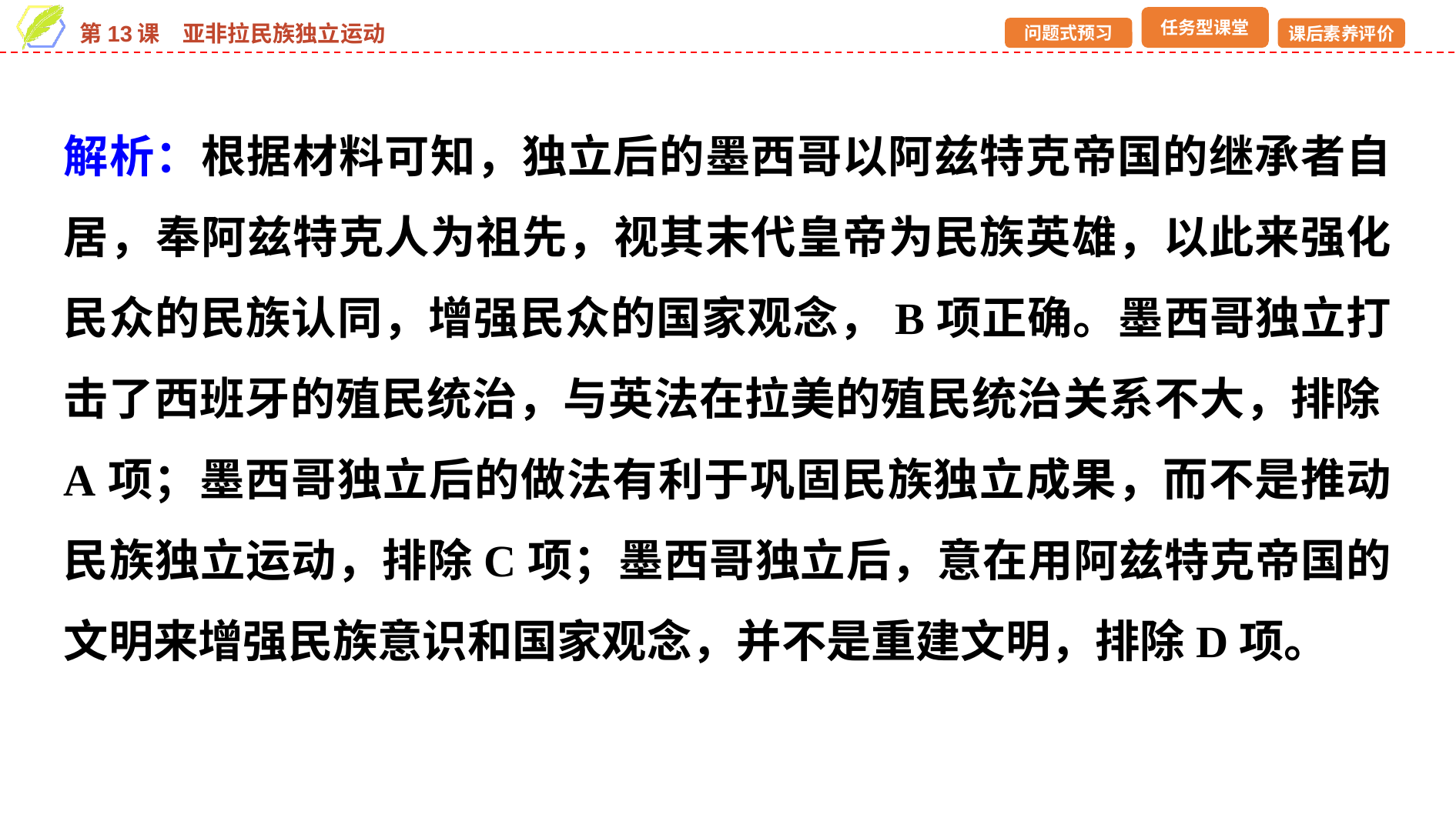

解析：根据材料可知，独立后的墨西哥以阿兹特克帝国的继承者自居，奉阿兹特克人为祖先，视其末代皇帝为民族英雄，以此来强化民众的民族认同，增强民众的国家观念，B项正确。墨西哥独立打击了西班牙的殖民统治，与英法在拉美的殖民统治关系不大，排除A项；墨西哥独立后的做法有利于巩固民族独立成果，而不是推动民族独立运动，排除C项；墨西哥独立后，意在用阿兹特克帝国的文明来增强民族意识和国家观念，并不是重建文明，排除D项。